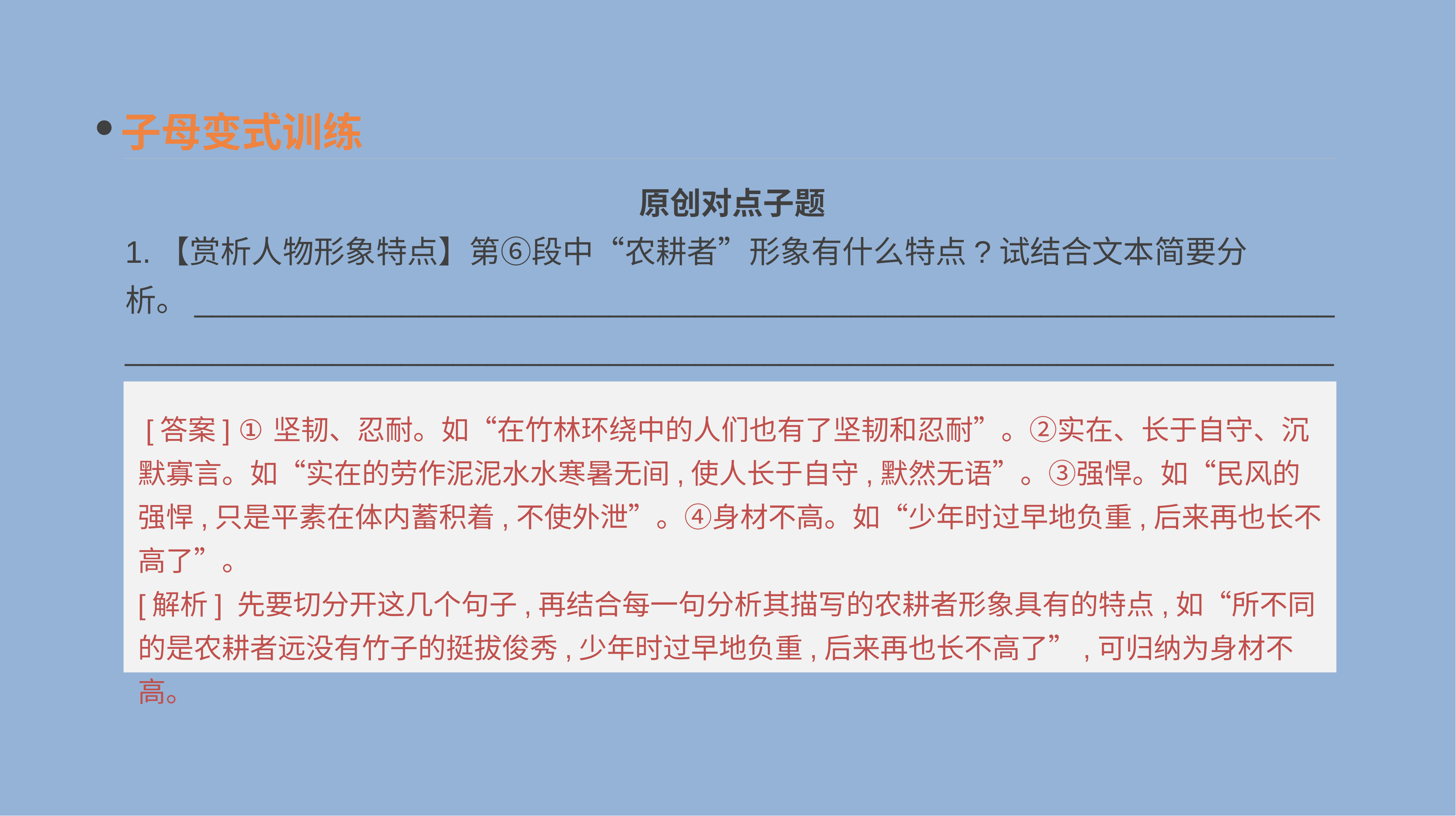

子母变式训练

原创对点子题
1.【赏析人物形象特点】第⑥段中“农耕者”形象有什么特点?试结合文本简要分析。____________________________________________________________________________________________________________________________________________________________________________

 [答案] ①坚韧、忍耐。如“在竹林环绕中的人们也有了坚韧和忍耐”。②实在、长于自守、沉默寡言。如“实在的劳作泥泥水水寒暑无间,使人长于自守,默然无语”。③强悍。如“民风的强悍,只是平素在体内蓄积着,不使外泄”。④身材不高。如“少年时过早地负重,后来再也长不高了”。
[解析] 先要切分开这几个句子,再结合每一句分析其描写的农耕者形象具有的特点,如“所不同的是农耕者远没有竹子的挺拔俊秀,少年时过早地负重,后来再也长不高了”,可归纳为身材不高。